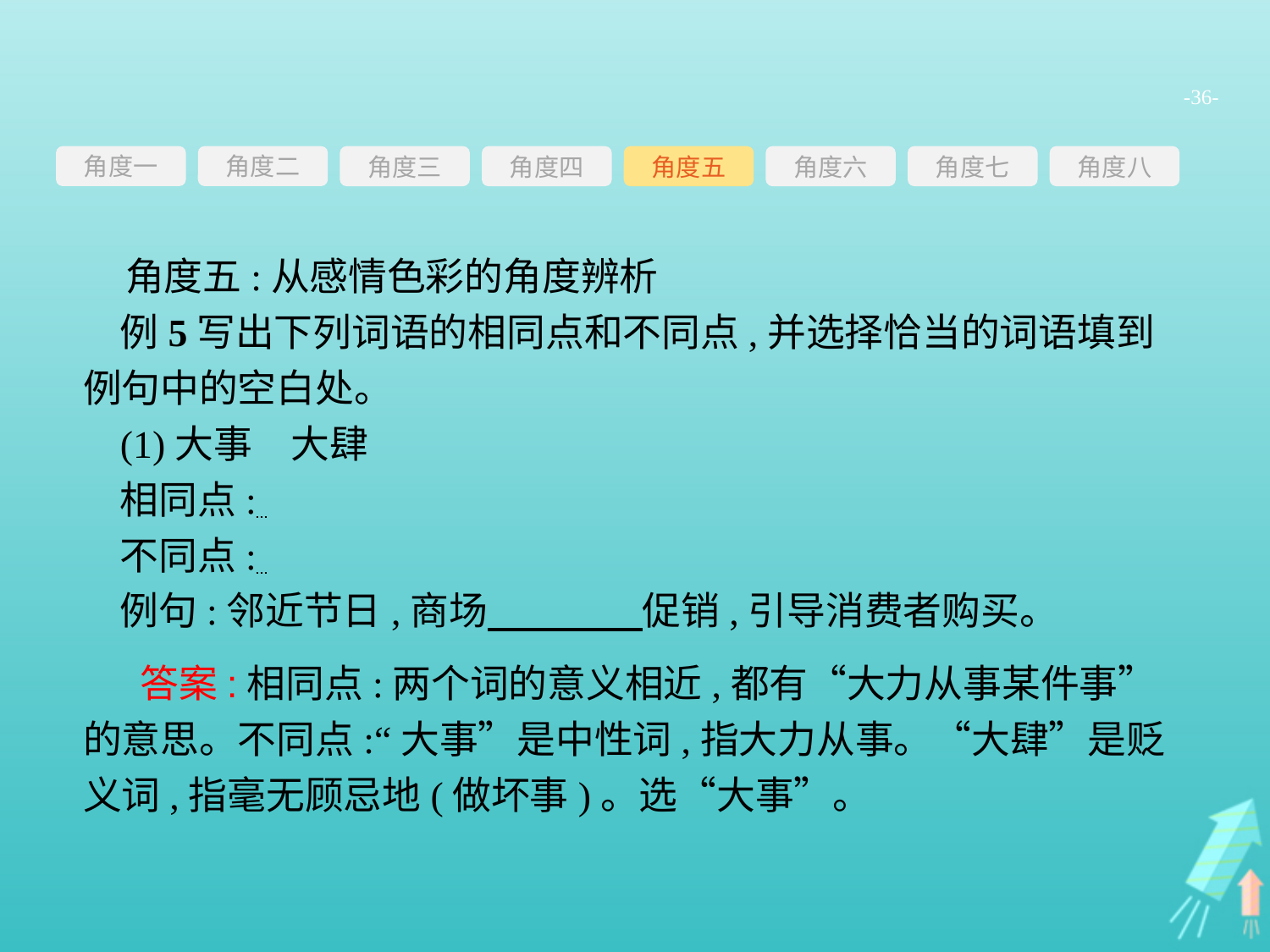

-36-
角度一
角度三
角度四
角度五
角度六
角度七
角度八
角度二
角度五:从感情色彩的角度辨析
例5写出下列词语的相同点和不同点,并选择恰当的词语填到例句中的空白处。
(1)大事　大肆
相同点:
不同点:
例句:邻近节日,商场　　　　促销,引导消费者购买。
 答案:相同点:两个词的意义相近,都有“大力从事某件事”的意思。不同点:“大事”是中性词,指大力从事。“大肆”是贬义词,指毫无顾忌地(做坏事)。选“大事”。